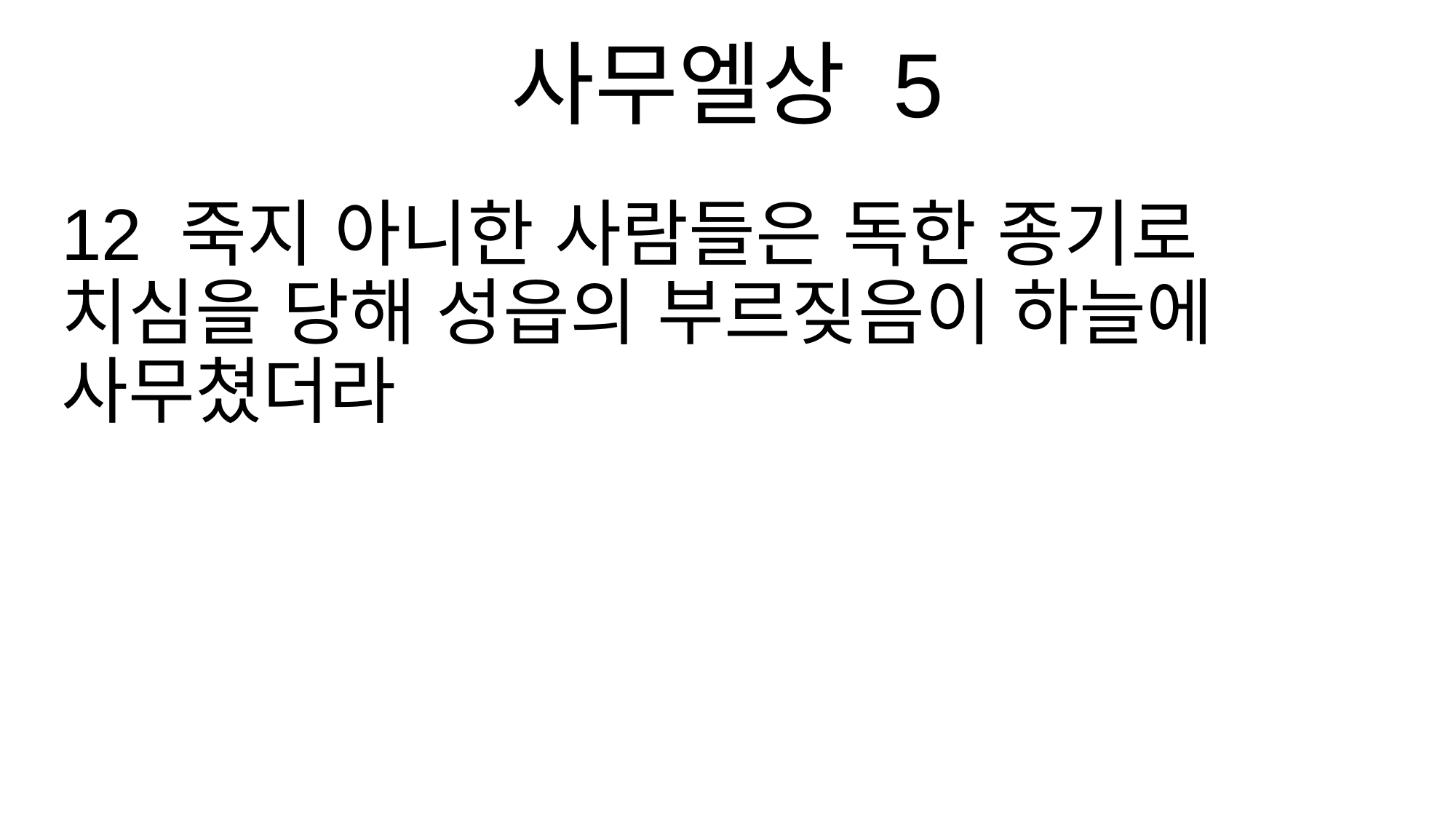

사무엘상 5
12 죽지 아니한 사람들은 독한 종기로 치심을 당해 성읍의 부르짖음이 하늘에 사무쳤더라